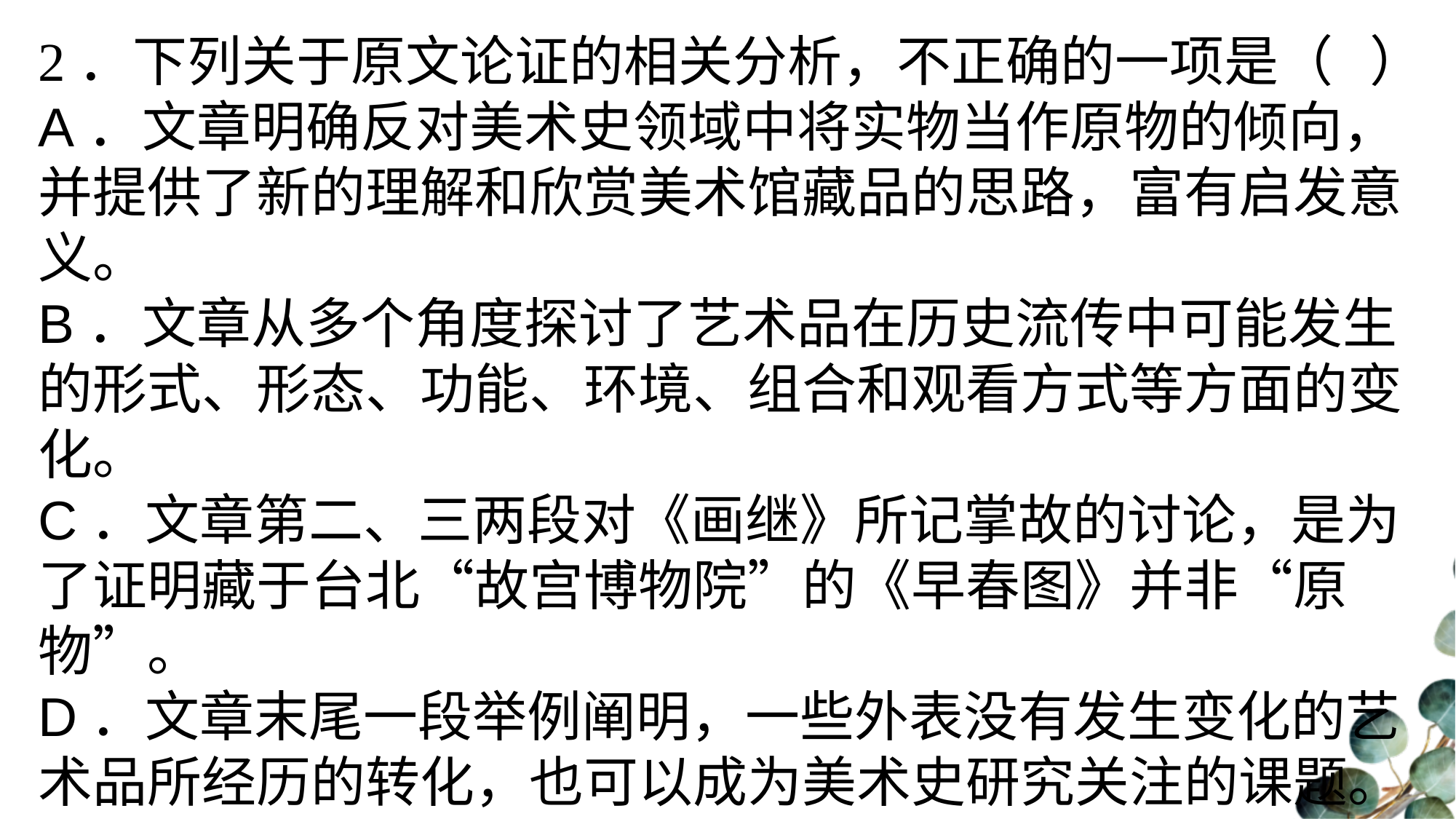

2．下列关于原文论证的相关分析，不正确的一项是（   ）A．文章明确反对美术史领域中将实物当作原物的倾向，并提供了新的理解和欣赏美术馆藏品的思路，富有启发意义。B．文章从多个角度探讨了艺术品在历史流传中可能发生的形式、形态、功能、环境、组合和观看方式等方面的变化。C．文章第二、三两段对《画继》所记掌故的讨论，是为了证明藏于台北“故宫博物院”的《早春图》并非“原物”。D．文章末尾一段举例阐明，一些外表没有发生变化的艺术品所经历的转化，也可以成为美术史研究关注的课题。